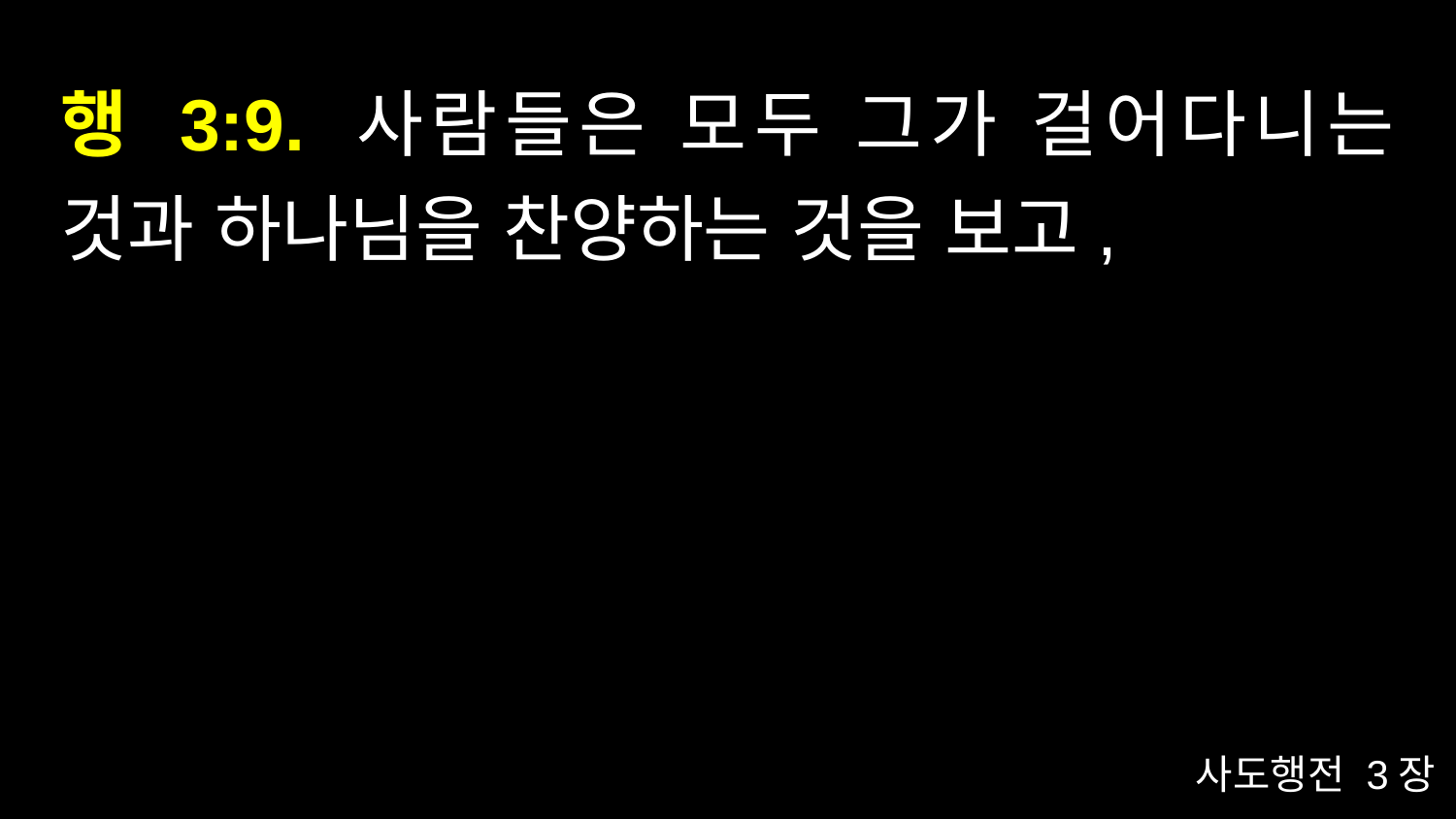

# 행 3:9. 사람들은 모두 그가 걸어다니는 것과 하나님을 찬양하는 것을 보고,
사도행전 3장